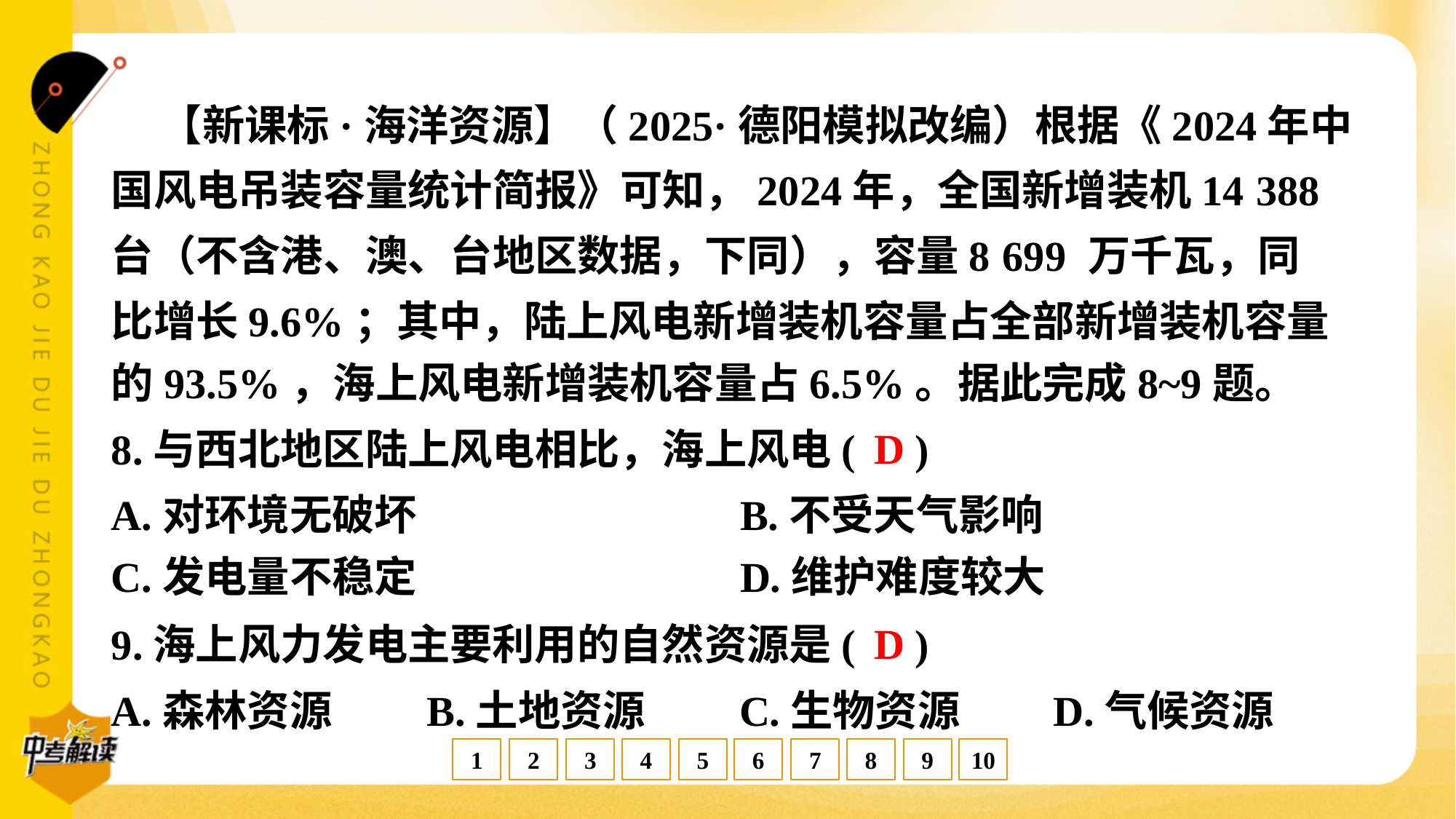

【新课标·海洋资源】（2025·德阳模拟改编）根据《2024年中
国风电吊装容量统计简报》可知，2024年，全国新增装机14 388
台（不含港、澳、台地区数据，下同），容量8 699 万千瓦，同
比增长9.6%；其中，陆上风电新增装机容量占全部新增装机容量
的93.5%，海上风电新增装机容量占6.5%。据此完成8~9题。
D
8.与西北地区陆上风电相比，海上风电(     )
A.对环境无破坏	B.不受天气影响
C.发电量不稳定	D.维护难度较大
D
9.海上风力发电主要利用的自然资源是(     )
A.森林资源	B.土地资源	C.生物资源	D.气候资源